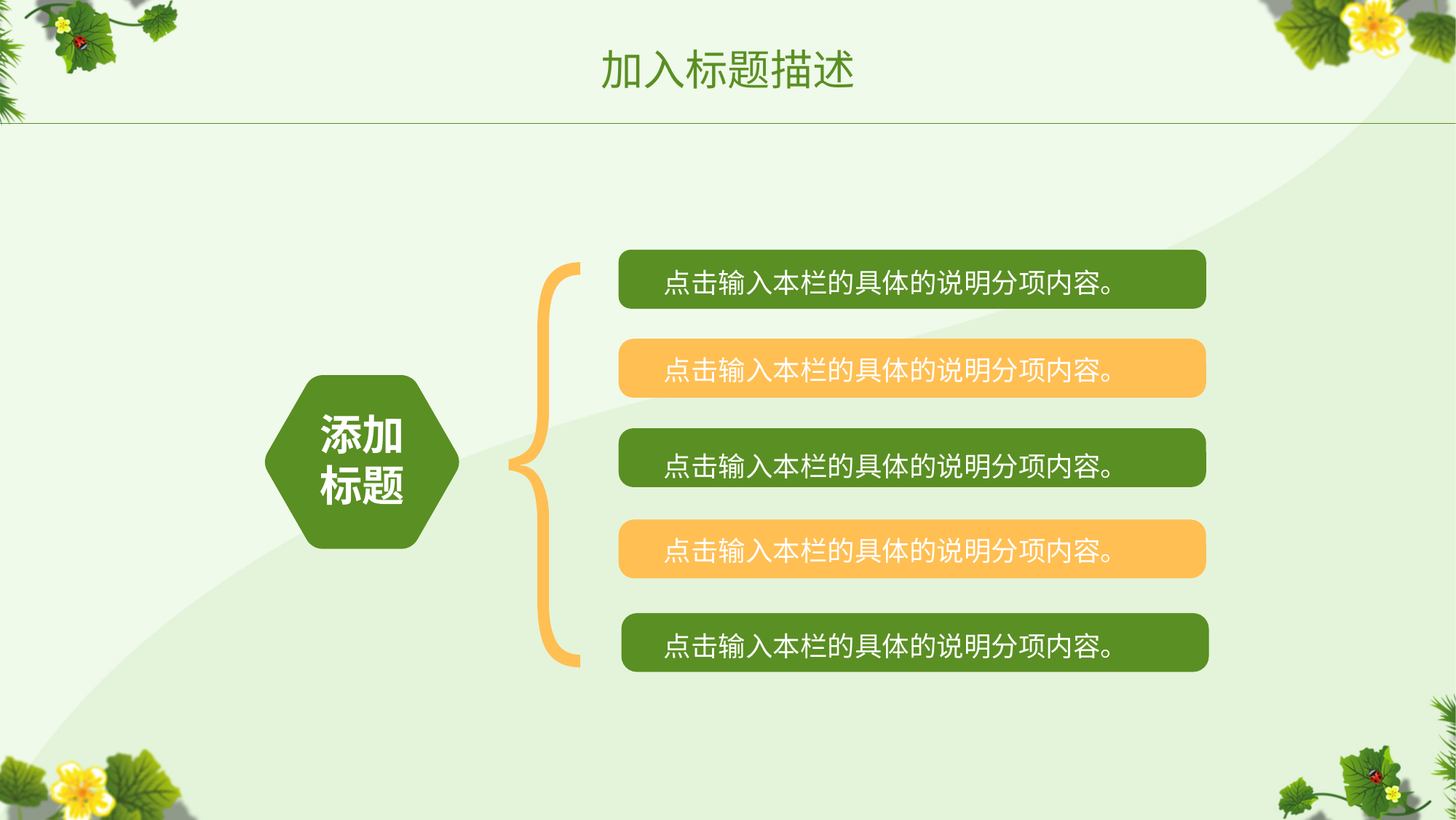

加入标题描述

点击输入本栏的具体的说明分项内容。

点击输入本栏的具体的说明分项内容。

添加标题

点击输入本栏的具体的说明分项内容。

点击输入本栏的具体的说明分项内容。

点击输入本栏的具体的说明分项内容。